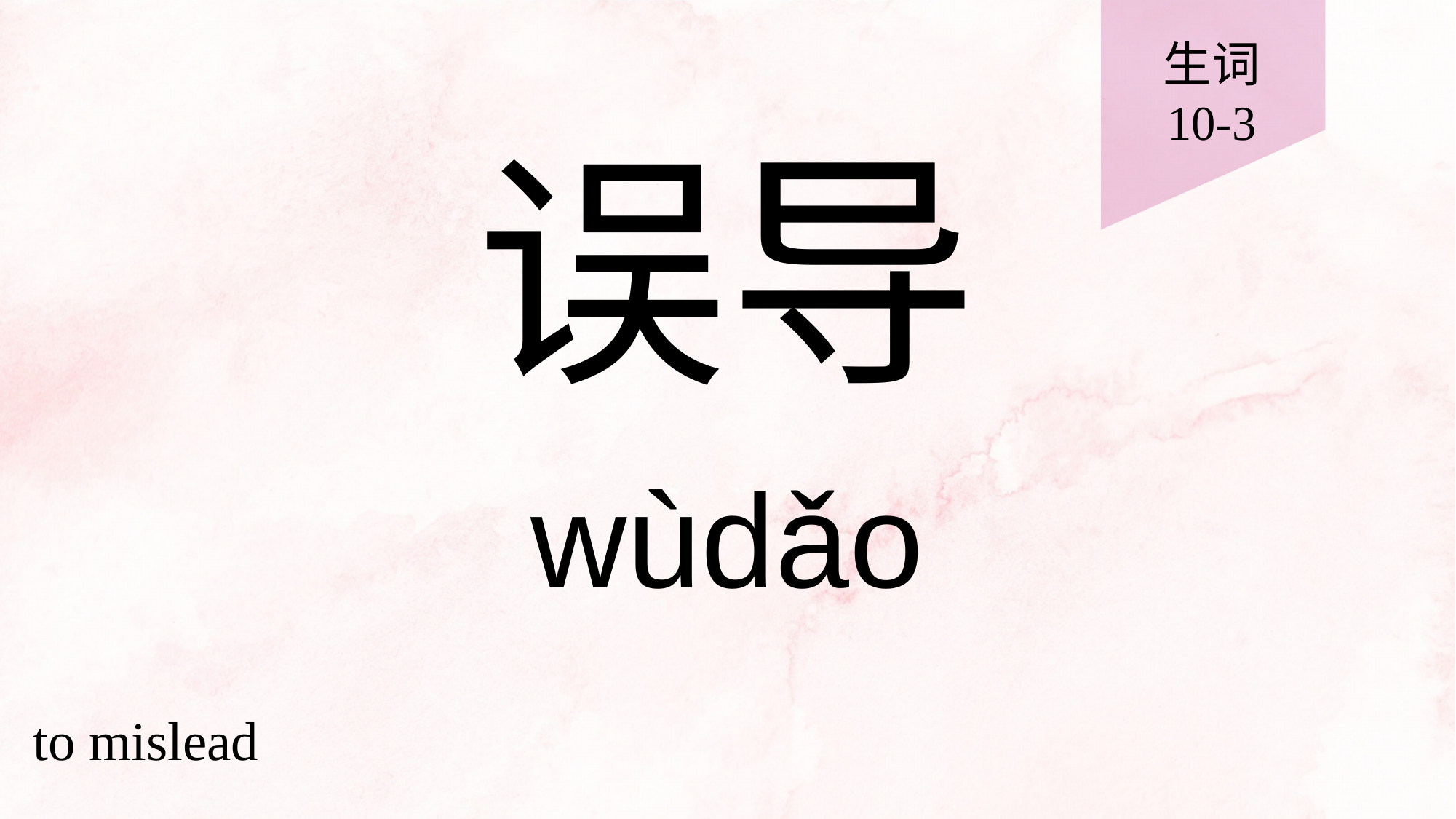

生词
10-3
# 误导
wùdǎo
to mislead